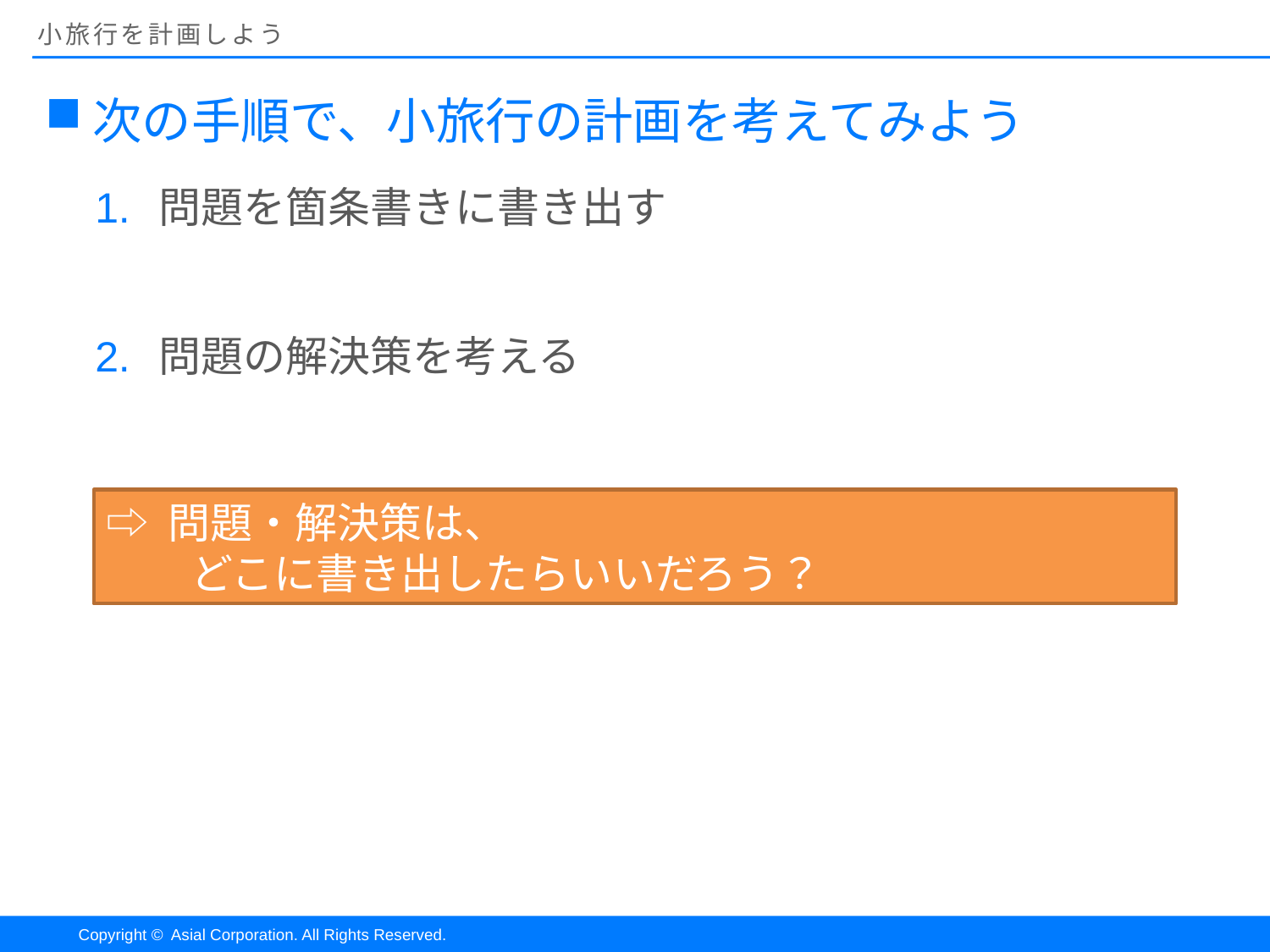

# 小旅行を計画しよう

次の手順で、小旅行の計画を考えてみよう
問題を箇条書きに書き出す

問題の解決策を考える
⇨ 問題・解決策は、
　　どこに書き出したらいいだろう？